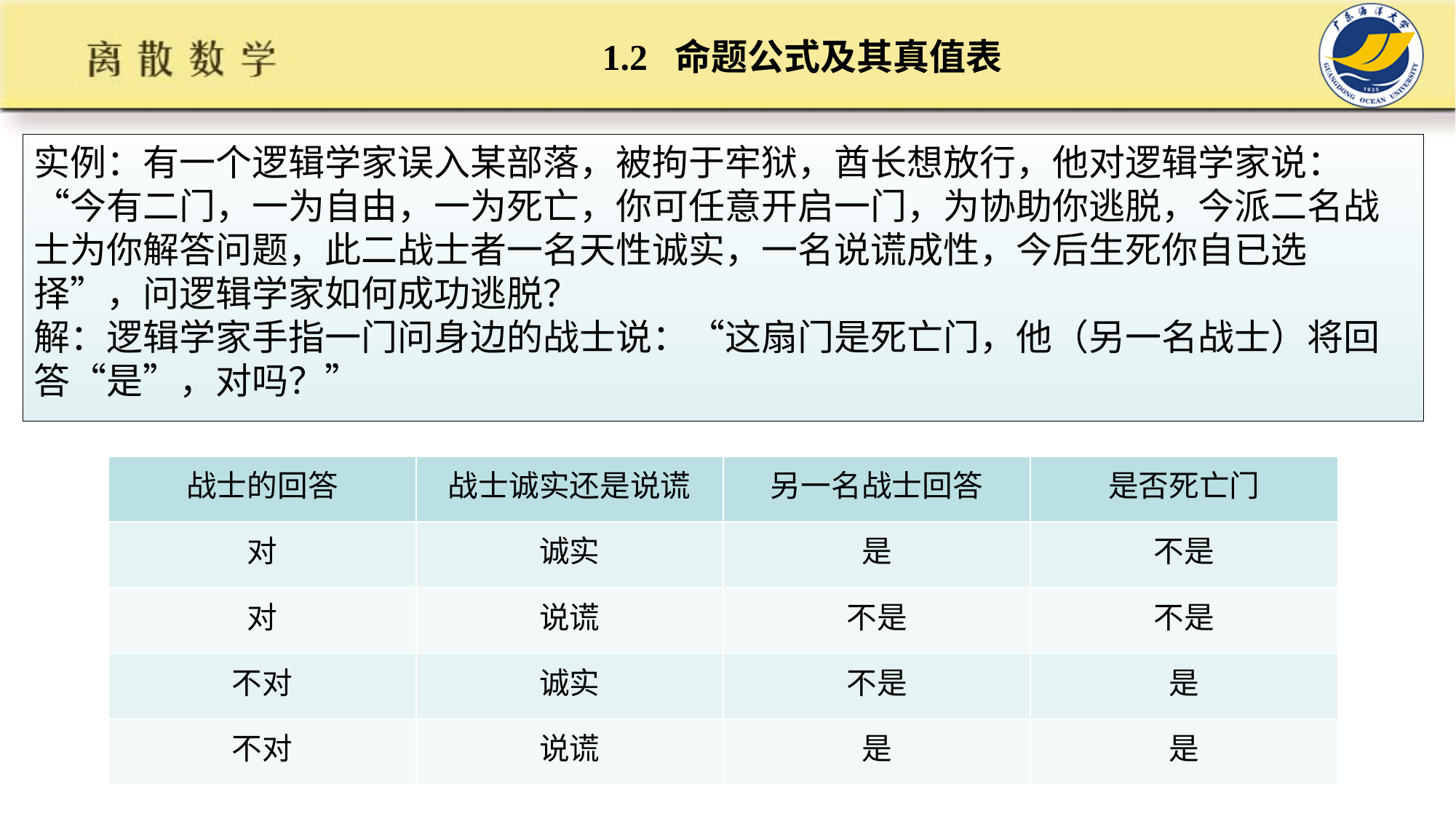

# 1.2  命题公式及其真值表
实例：有一个逻辑学家误入某部落，被拘于牢狱，酋长想放行，他对逻辑学家说：“今有二门，一为自由，一为死亡，你可任意开启一门，为协助你逃脱，今派二名战士为你解答问题，此二战士者一名天性诚实，一名说谎成性，今后生死你自已选择”，问逻辑学家如何成功逃脱？
解：逻辑学家手指一门问身边的战士说：“这扇门是死亡门，他（另一名战士）将回答“是”，对吗？”

| 战士的回答 | 战士诚实还是说谎 | 另一名战士回答 | 是否死亡门 |
| --- | --- | --- | --- |
| 对 | 诚实 | 是 | 不是 |
| 对 | 说谎 | 不是 | 不是 |
| 不对 | 诚实 | 不是 | 是 |
| 不对 | 说谎 | 是 | 是 |